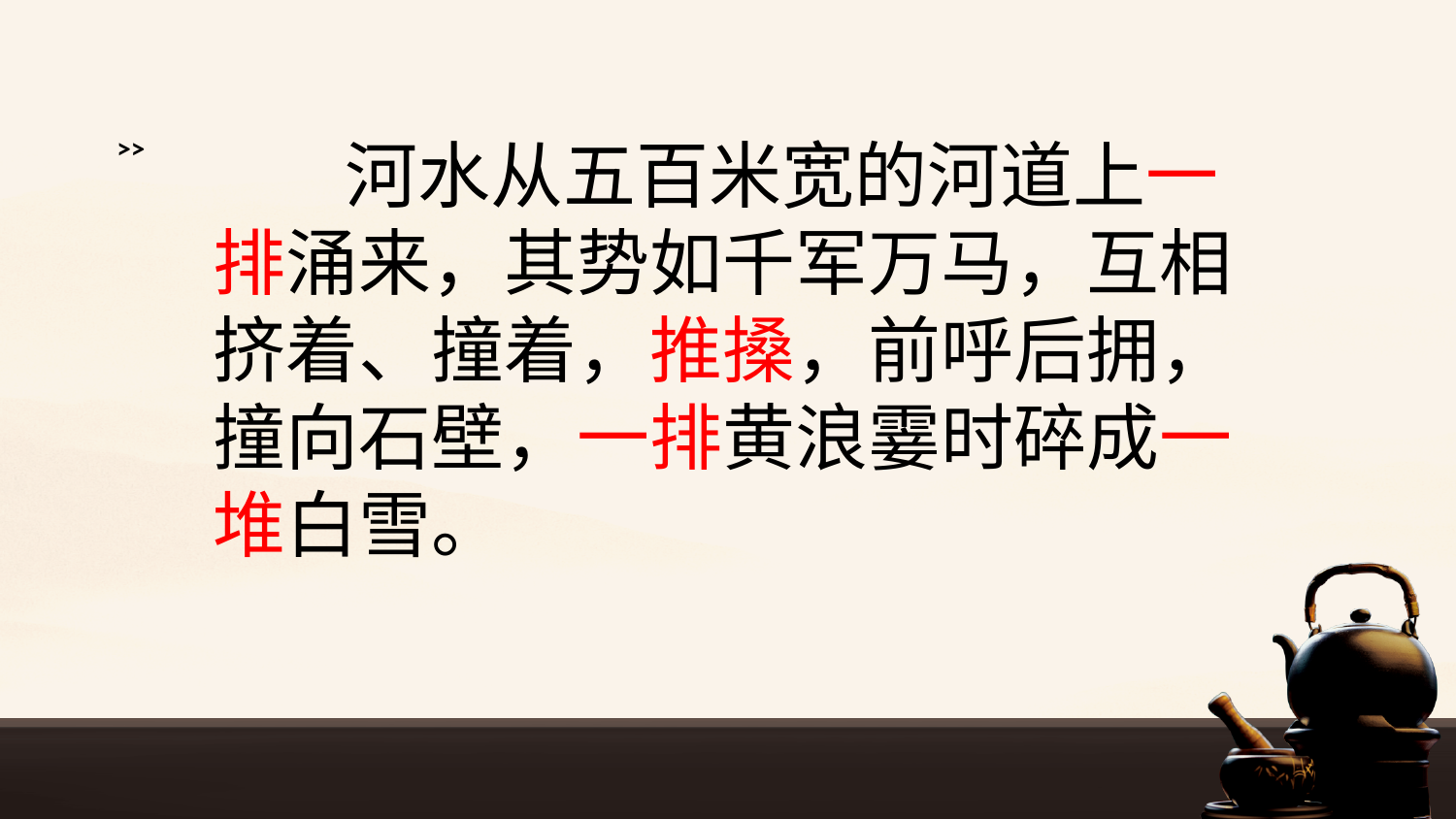

>>
        河水从五百米宽的河道上一排涌来，其势如千军万马，互相挤着、撞着，推搡，前呼后拥，撞向石壁，一排黄浪霎时碎成一堆白雪。